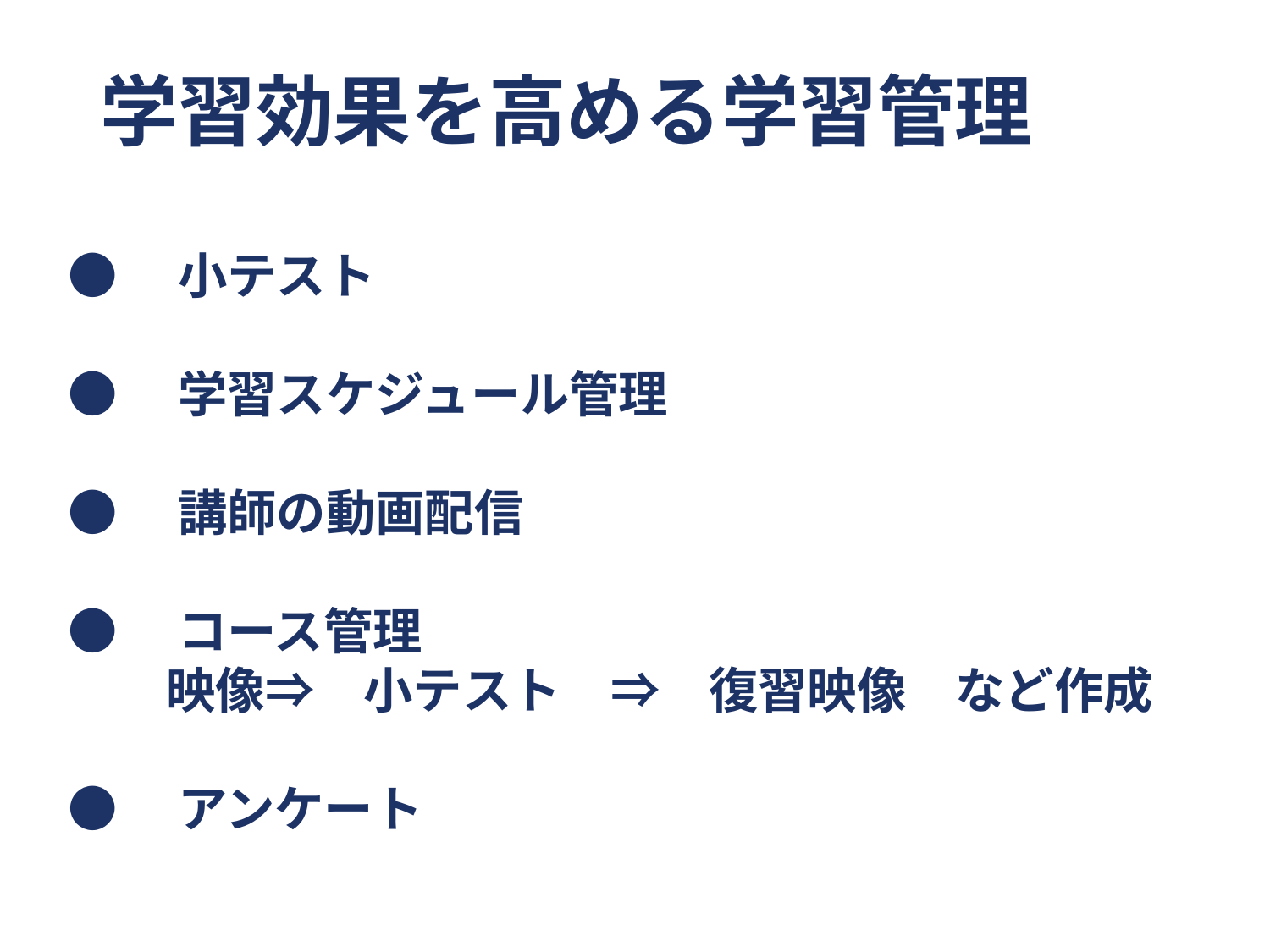

# 学習効果を高める学習管理
●　小テスト

●　学習スケジュール管理

●　講師の動画配信

●　コース管理
　　映像⇒　小テスト　⇒　復習映像　など作成

●　アンケート